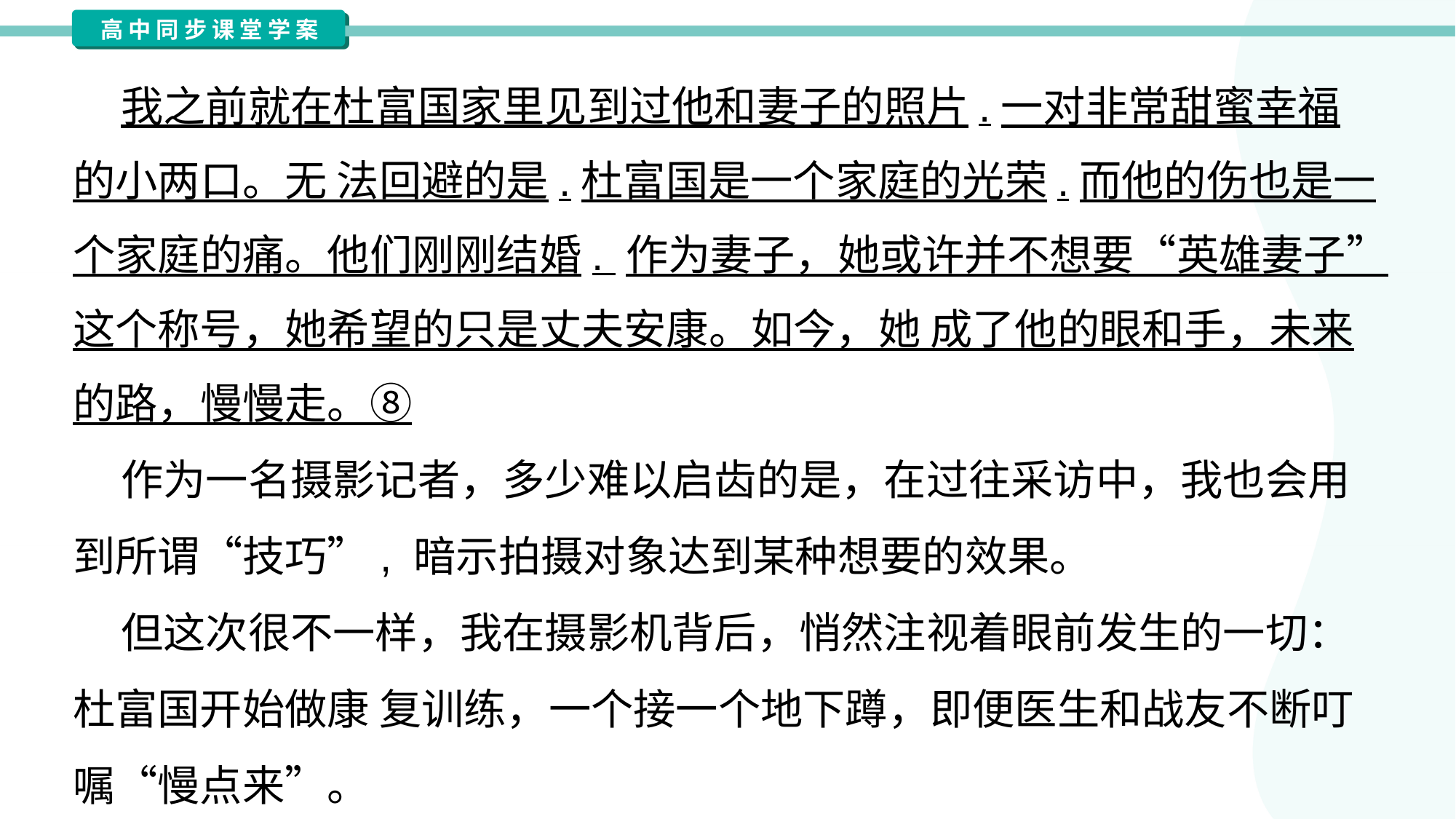

我之前就在杜富国家里见到过他和妻子的照片.一对非常甜蜜幸福
的小两口。无 法回避的是.杜富国是一个家庭的光荣.而他的伤也是一
个家庭的痛。他们刚刚结婚. 作为妻子，她或许并不想要“英雄妻子”
这个称号，她希望的只是丈夫安康。如今，她 成了他的眼和手，未来
的路，慢慢走。⑧
    作为一名摄影记者，多少难以启齿的是，在过往采访中，我也会用
到所谓“技巧”, 暗示拍摄对象达到某种想要的效果。
    但这次很不一样，我在摄影机背后，悄然注视着眼前发生的一切：
杜富国开始做康 复训练，一个接一个地下蹲，即便医生和战友不断叮
嘱“慢点来”。